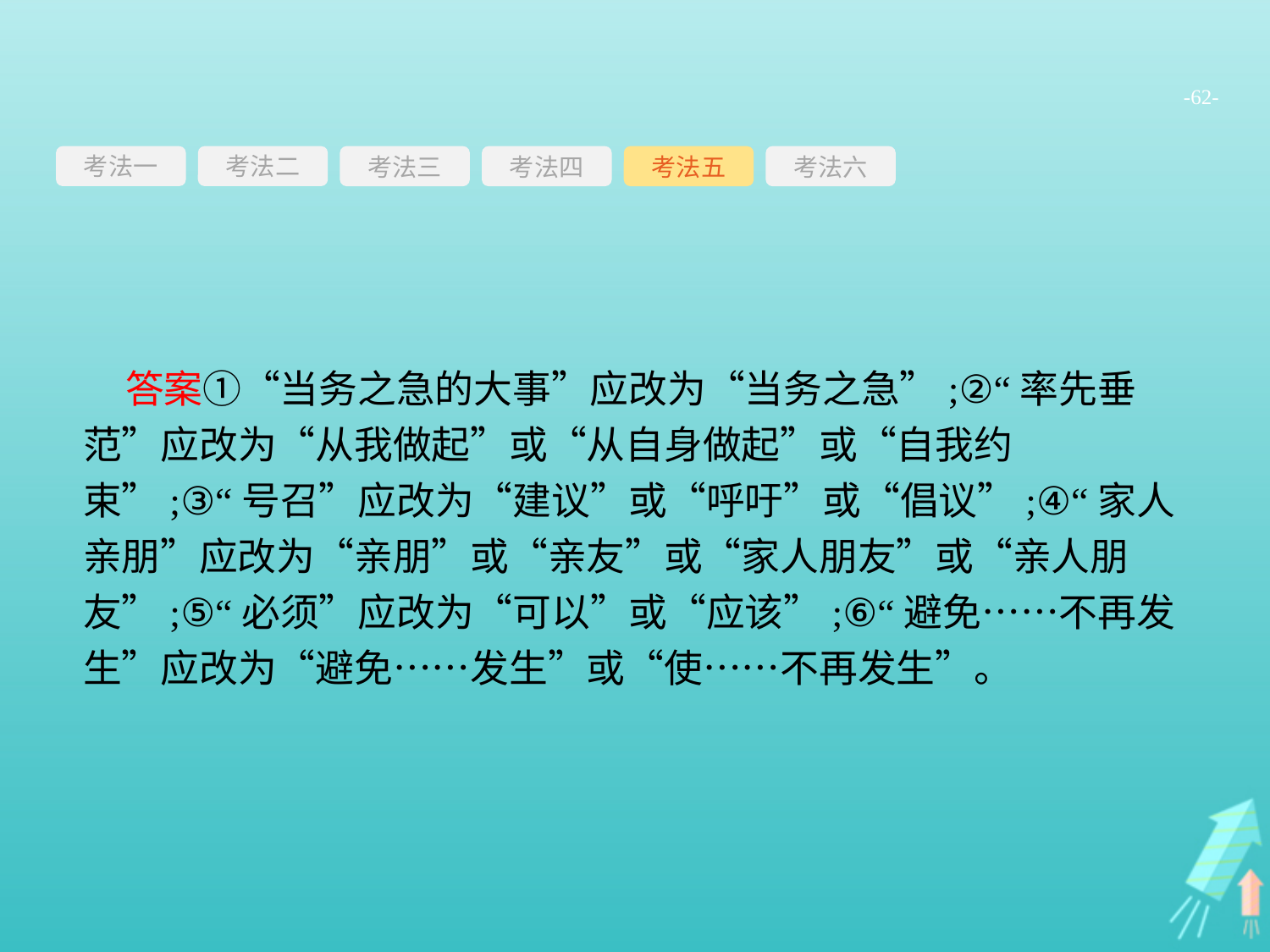

-62-
考法一
考法三
考法四
考法五
考法六
考法二
答案①“当务之急的大事”应改为“当务之急”;②“率先垂范”应改为“从我做起”或“从自身做起”或“自我约束”;③“号召”应改为“建议”或“呼吁”或“倡议”;④“家人亲朋”应改为“亲朋”或“亲友”或“家人朋友”或“亲人朋友”;⑤“必须”应改为“可以”或“应该”;⑥“避免……不再发生”应改为“避免……发生”或“使……不再发生”。